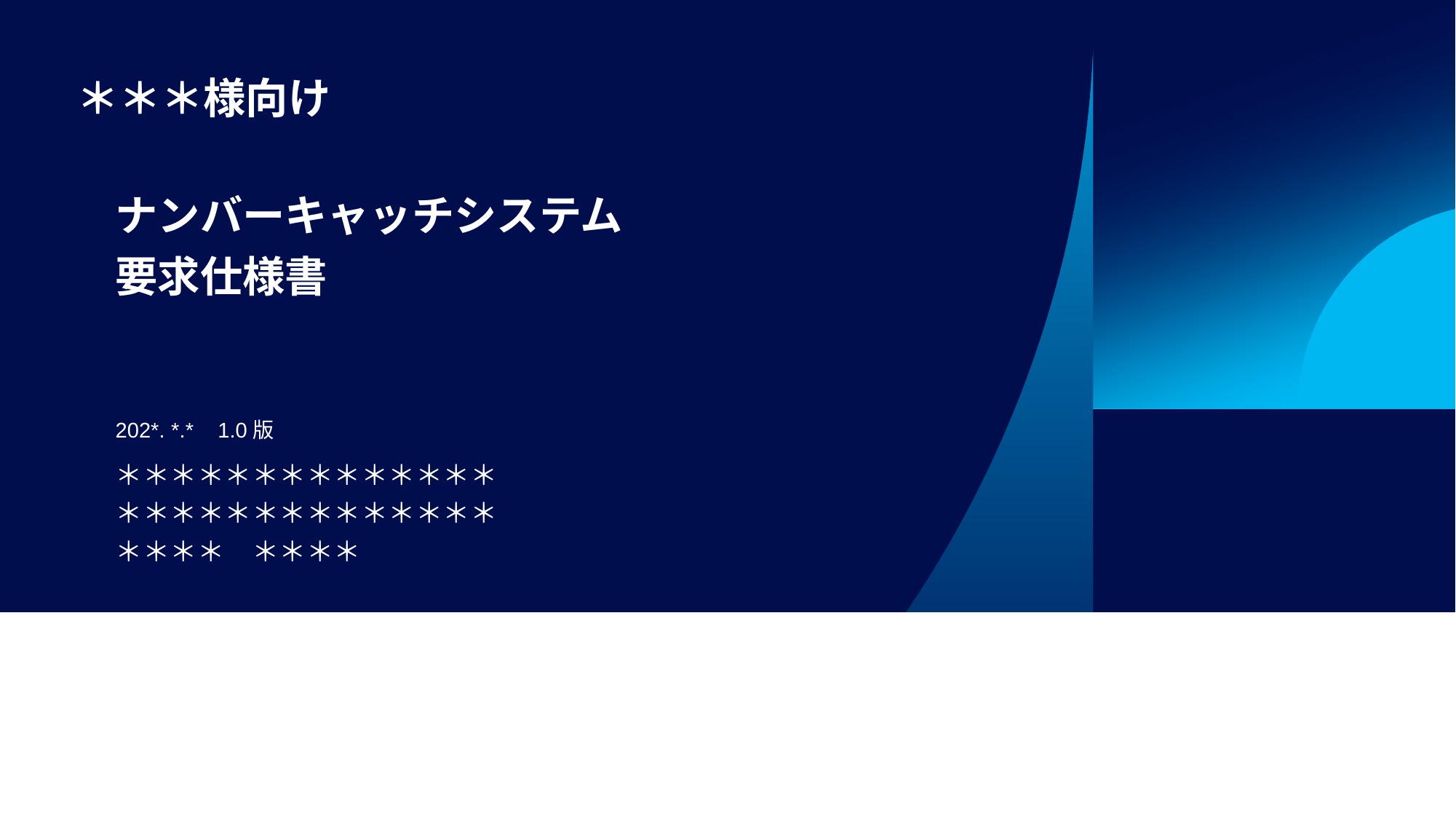

＊＊＊様向け
# ナンバーキャッチシステム 要求仕様書
202*. *.*    1.0版
＊＊＊＊＊＊＊＊＊＊＊＊＊＊
＊＊＊＊＊＊＊＊＊＊＊＊＊＊
＊＊＊＊　＊＊＊＊